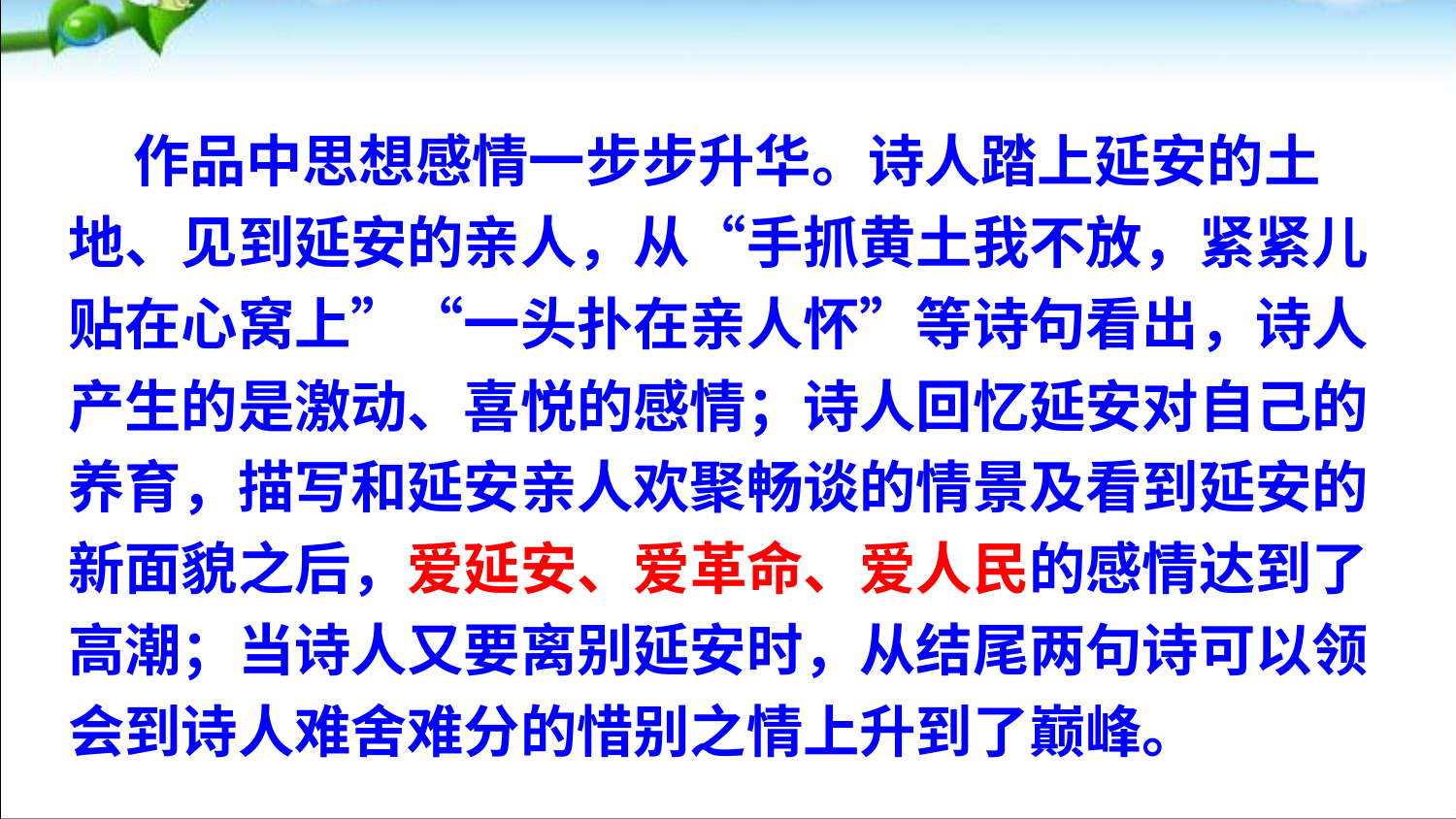

作品中思想感情一步步升华。诗人踏上延安的土地、见到延安的亲人，从“手抓黄土我不放，紧紧儿贴在心窝上”“一头扑在亲人怀”等诗句看出，诗人产生的是激动、喜悦的感情；诗人回忆延安对自己的养育，描写和延安亲人欢聚畅谈的情景及看到延安的新面貌之后，爱延安、爱革命、爱人民的感情达到了高潮；当诗人又要离别延安时，从结尾两句诗可以领会到诗人难舍难分的惜别之情上升到了巅峰。